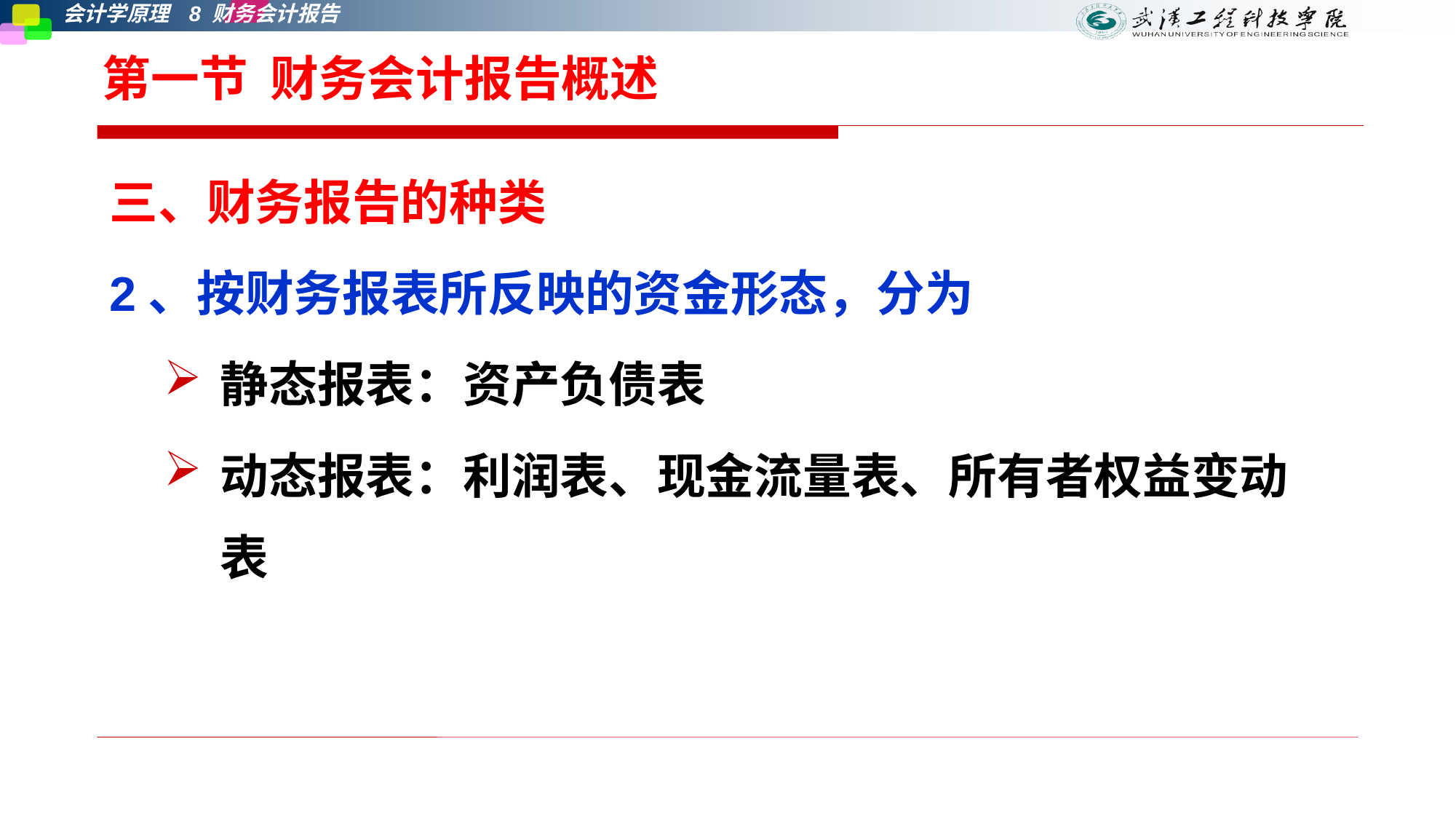

# 第一节  财务会计报告概述
三、财务报告的种类
2、按财务报表所反映的资金形态，分为
静态报表：资产负债表
动态报表：利润表、现金流量表、所有者权益变动表